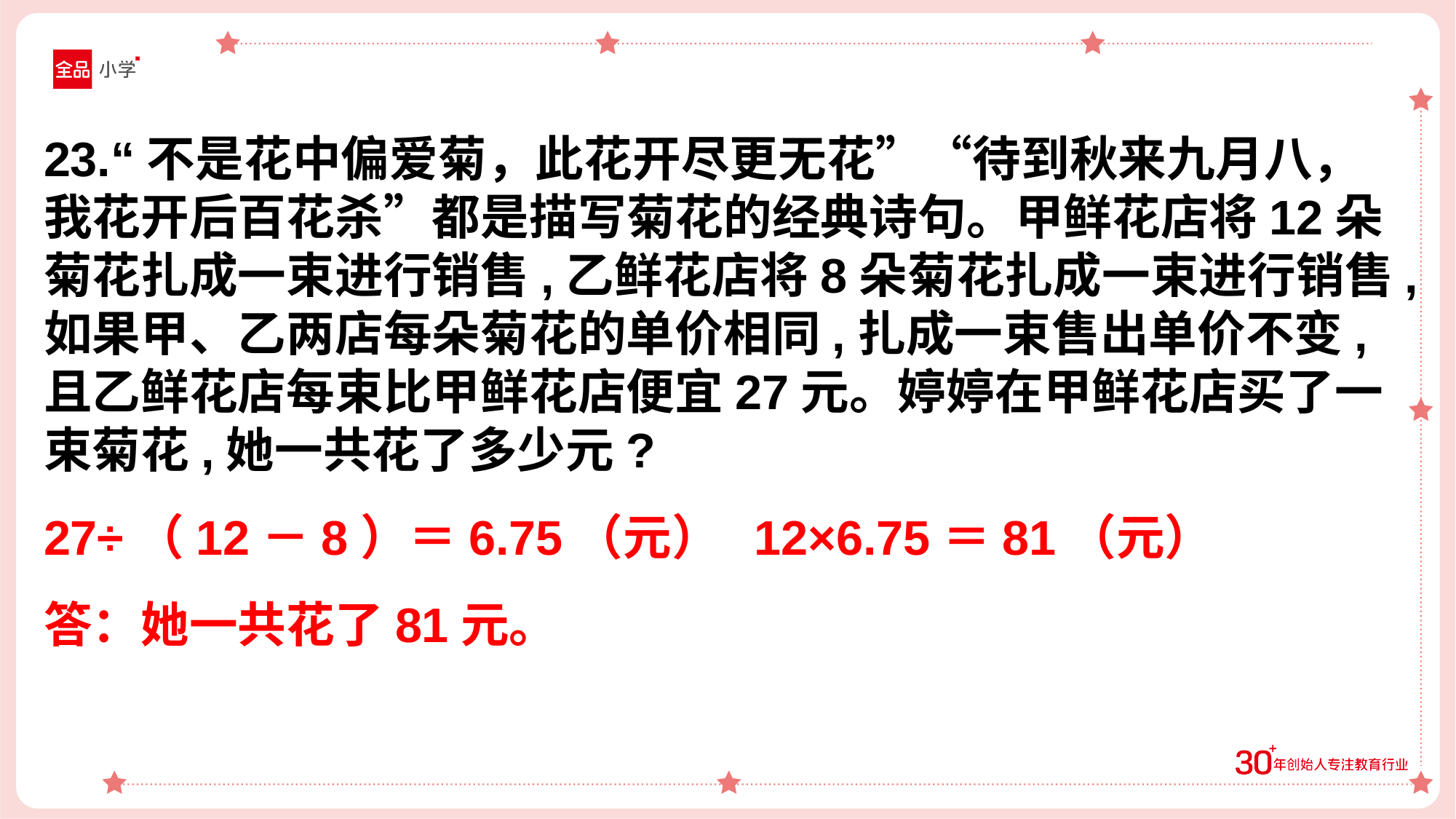

23.“不是花中偏爱菊，此花开尽更无花”“待到秋来九月八，我花开后百花杀”都是描写菊花的经典诗句。甲鲜花店将12朵菊花扎成一束进行销售,乙鲜花店将8朵菊花扎成一束进行销售,如果甲、乙两店每朵菊花的单价相同,扎成一束售出单价不变,且乙鲜花店每束比甲鲜花店便宜27元。婷婷在甲鲜花店买了一束菊花,她一共花了多少元?
27÷（12－8）＝6.75（元）  12×6.75＝81（元）
答：她一共花了81元。